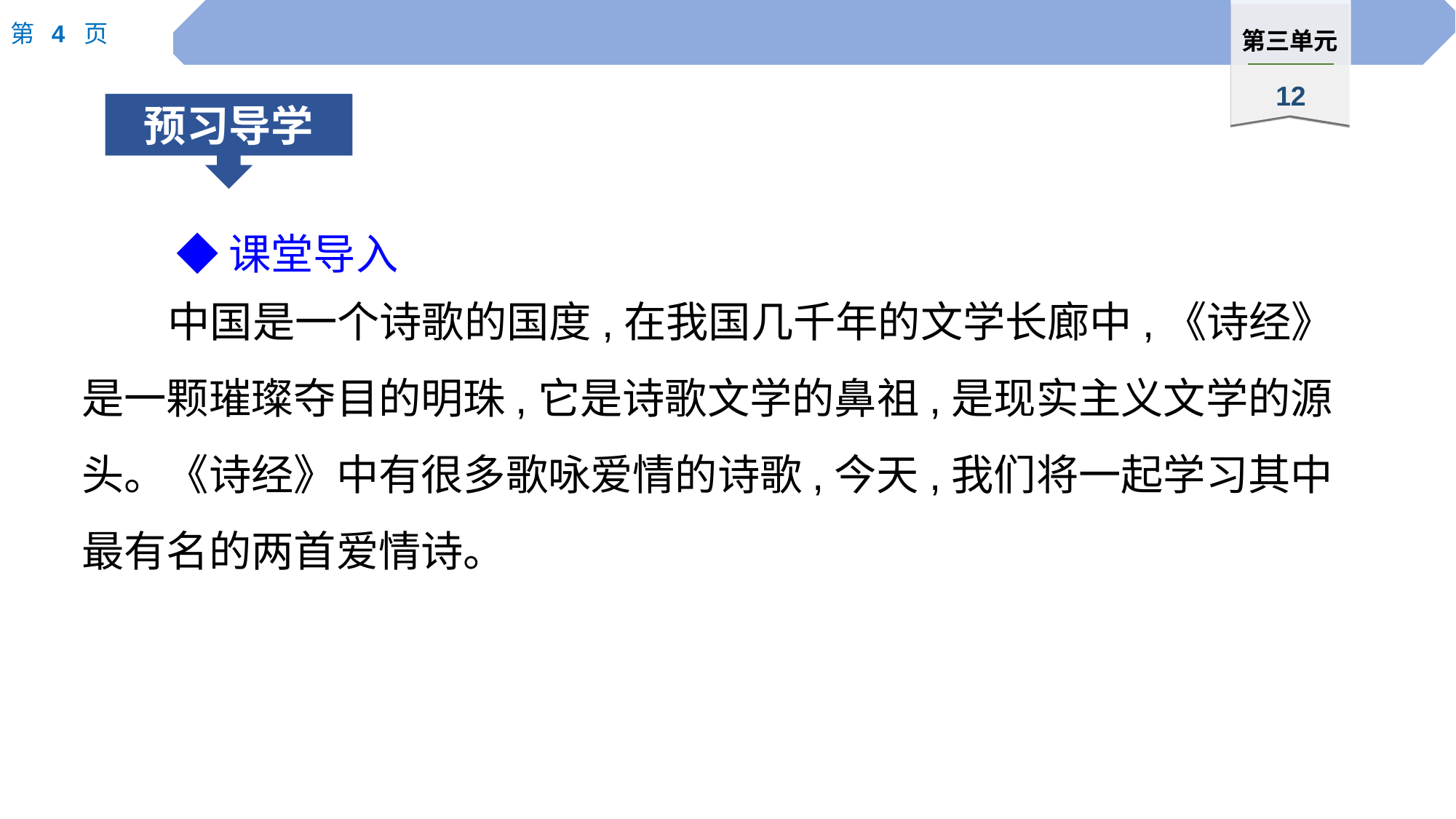

◆课堂导入

中国是一个诗歌的国度,在我国几千年的文学长廊中,《诗经》是一颗璀璨夺目的明珠,它是诗歌文学的鼻祖,是现实主义文学的源头。《诗经》中有很多歌咏爱情的诗歌,今天,我们将一起学习其中最有名的两首爱情诗。